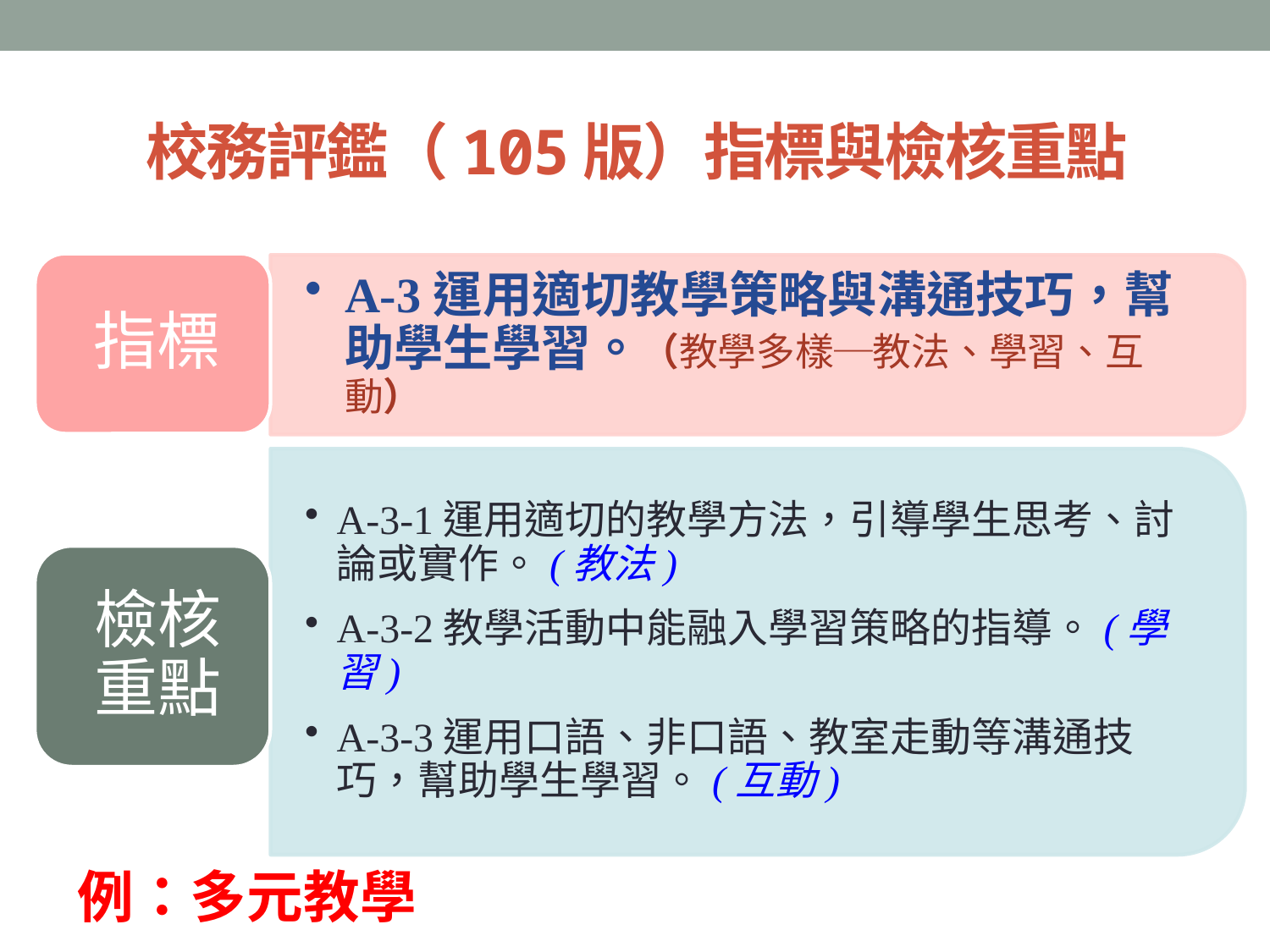

# 校務評鑑（105版）指標與檢核重點
A-3運用適切教學策略與溝通技巧，幫助學生學習。（教學多樣─教法、學習、互動）
指標
A-3-1運用適切的教學方法，引導學生思考、討論或實作。(教法)
A-3-2教學活動中能融入學習策略的指導。(學習)
A-3-3運用口語、非口語、教室走動等溝通技巧，幫助學生學習。(互動)
檢核重點
例：多元教學